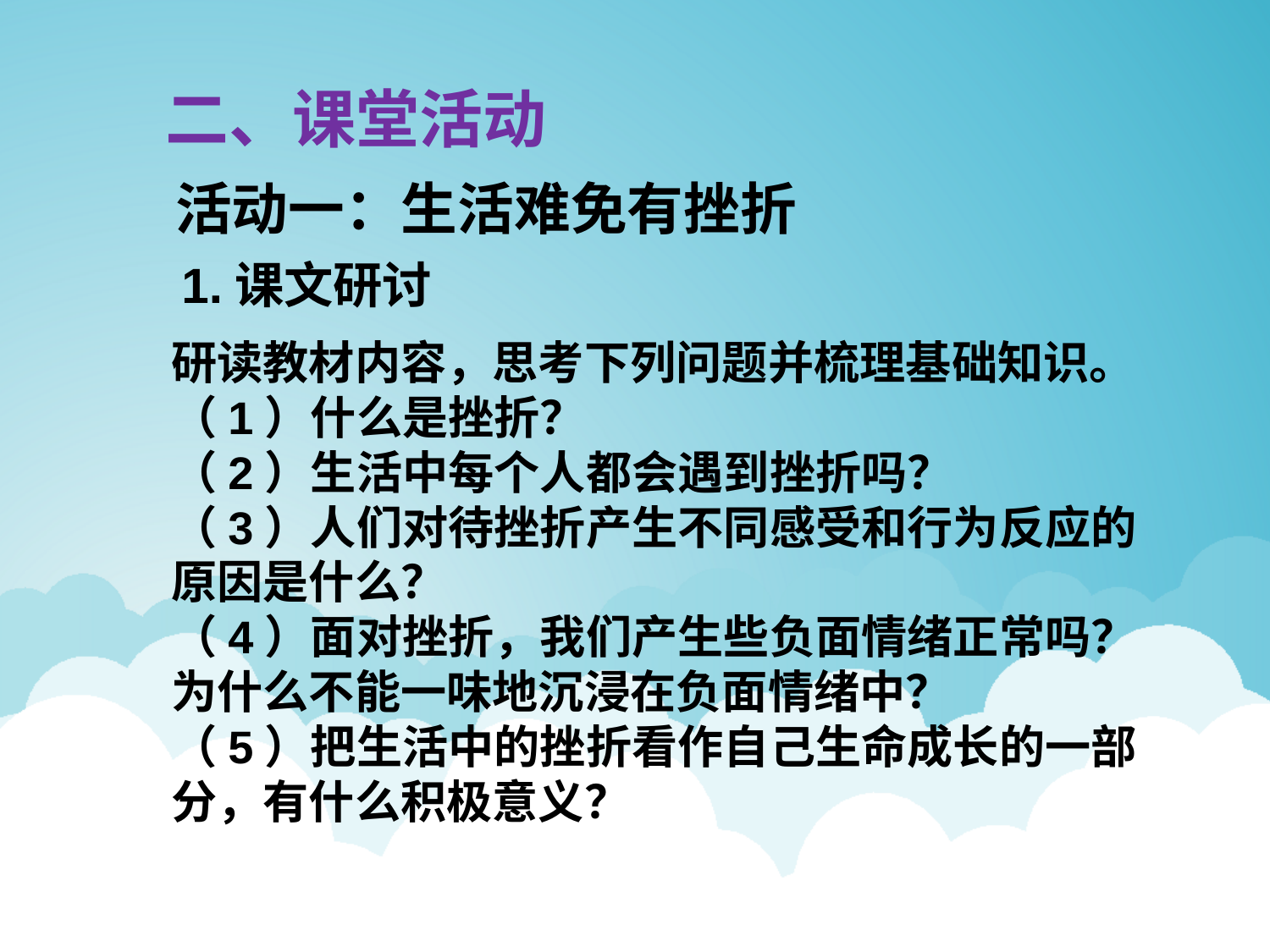

# 二、课堂活动
活动一：生活难免有挫折
1.课文研讨
研读教材内容，思考下列问题并梳理基础知识。
（1）什么是挫折？
（2）生活中每个人都会遇到挫折吗？
（3）人们对待挫折产生不同感受和行为反应的原因是什么？
（4）面对挫折，我们产生些负面情绪正常吗？为什么不能一味地沉浸在负面情绪中？
（5）把生活中的挫折看作自己生命成长的一部分，有什么积极意义？